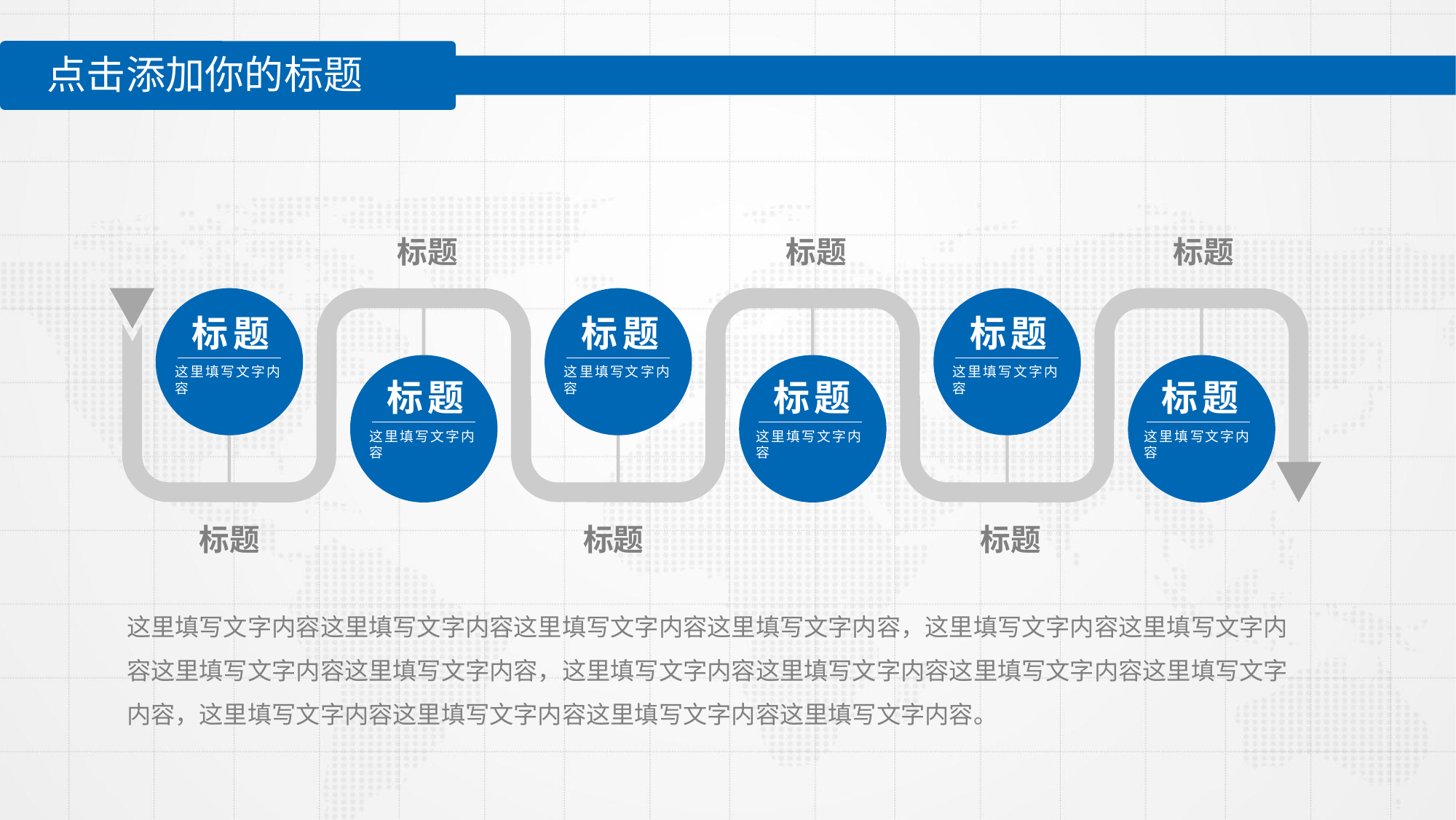

点击添加你的标题
标题
标题
标题

标题
标题
标题

这里填写文字内容
这里填写文字内容
这里填写文字内容

标题
标题
标题

这里填写文字内容
这里填写文字内容
这里填写文字内容

标题
标题
标题
这里填写文字内容这里填写文字内容这里填写文字内容这里填写文字内容，这里填写文字内容这里填写文字内容这里填写文字内容这里填写文字内容，这里填写文字内容这里填写文字内容这里填写文字内容这里填写文字内容，这里填写文字内容这里填写文字内容这里填写文字内容这里填写文字内容。